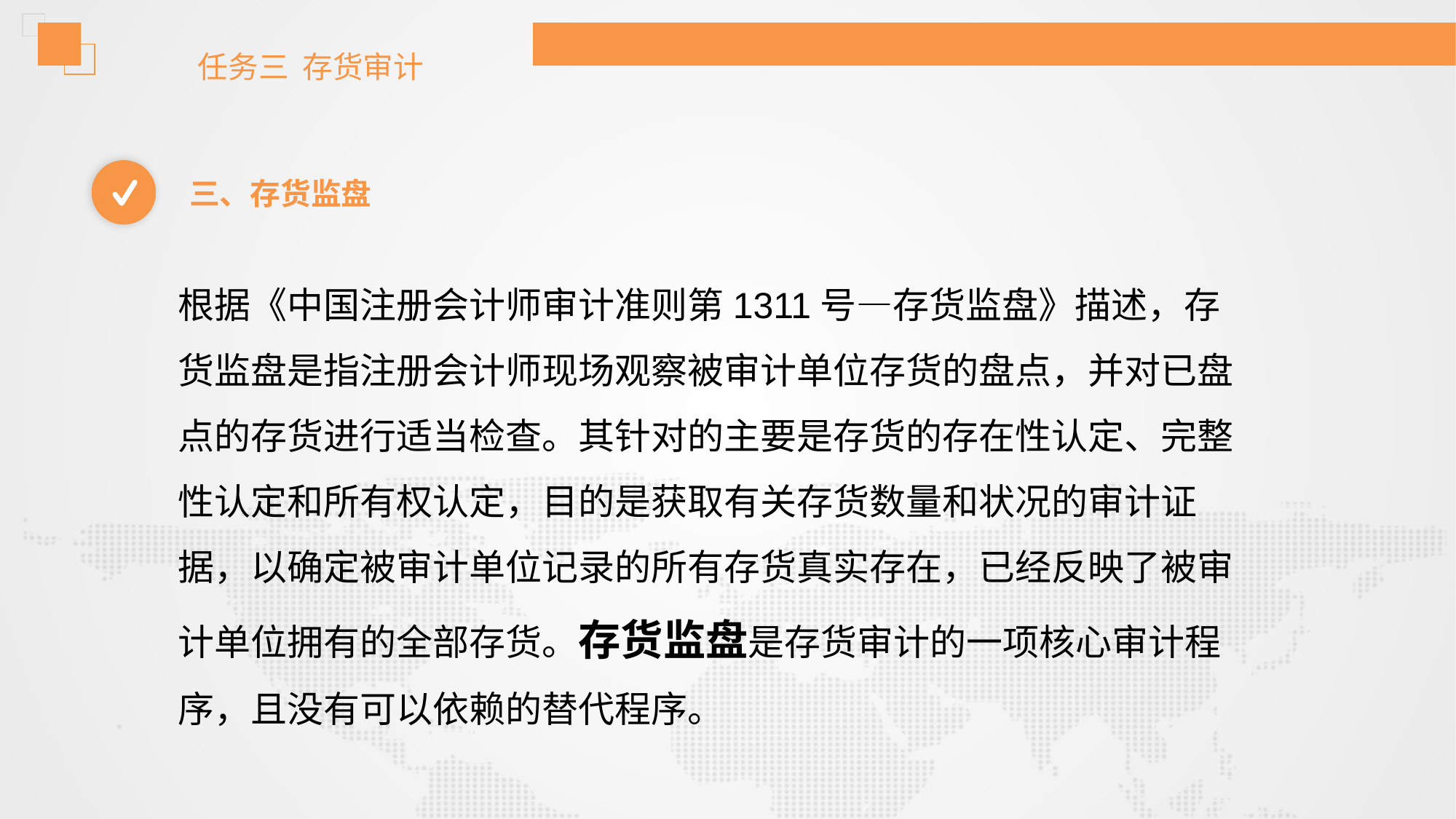

任务三  存货审计

三、存货监盘

根据《中国注册会计师审计准则第1311号—存货监盘》描述，存货监盘是指注册会计师现场观察被审计单位存货的盘点，并对已盘点的存货进行适当检查。其针对的主要是存货的存在性认定、完整性认定和所有权认定，目的是获取有关存货数量和状况的审计证据，以确定被审计单位记录的所有存货真实存在，已经反映了被审计单位拥有的全部存货。存货监盘是存货审计的一项核心审计程序，且没有可以依赖的替代程序。